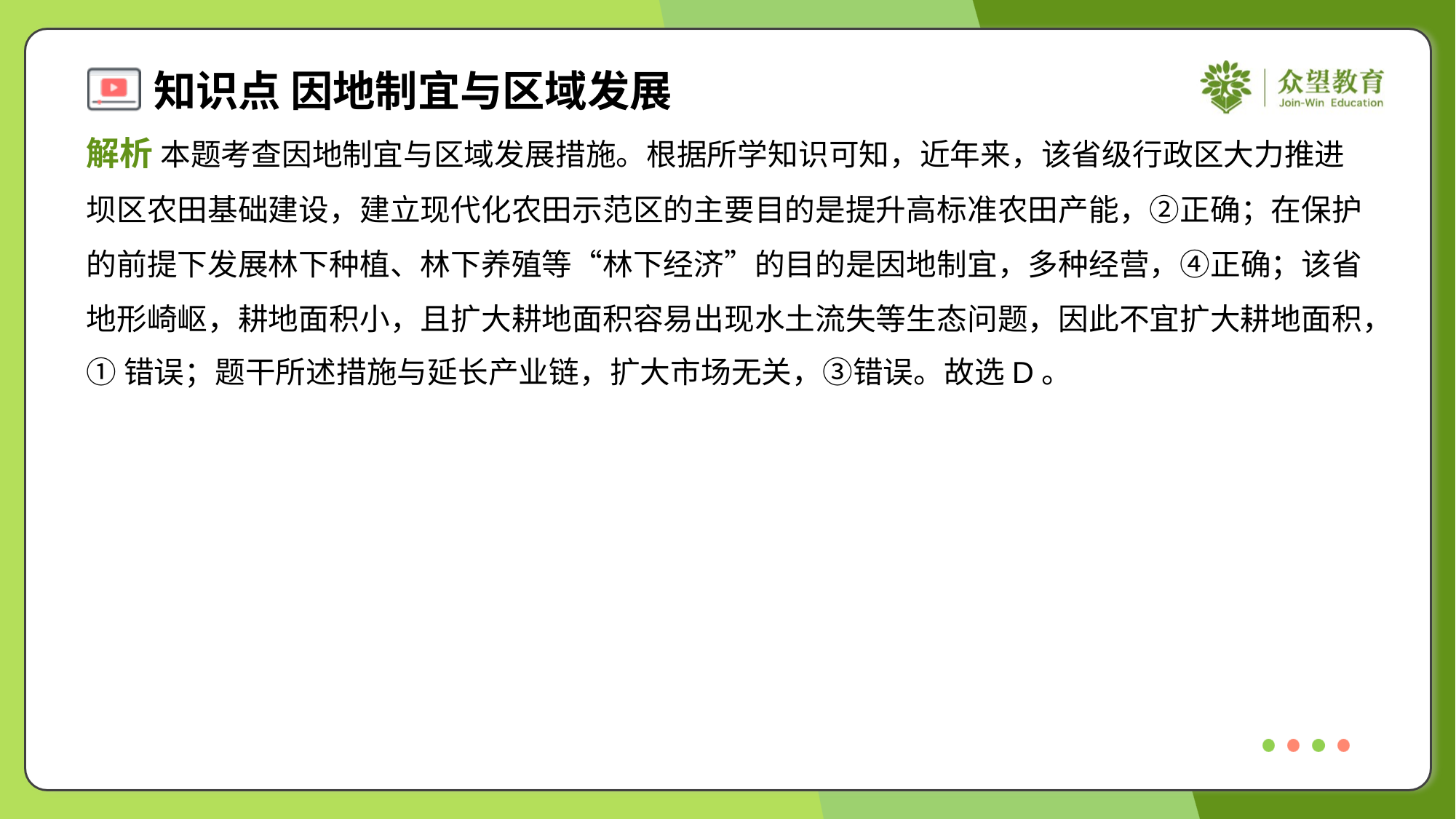

解析 本题考查因地制宜与区域发展措施。根据所学知识可知，近年来，该省级行政区大力推进
坝区农田基础建设，建立现代化农田示范区的主要目的是提升高标准农田产能，②正确；在保护
的前提下发展林下种植、林下养殖等“林下经济”的目的是因地制宜，多种经营，④正确；该省
地形崎岖，耕地面积小，且扩大耕地面积容易出现水土流失等生态问题，因此不宜扩大耕地面积，
①错误；题干所述措施与延长产业链，扩大市场无关，③错误。故选D。